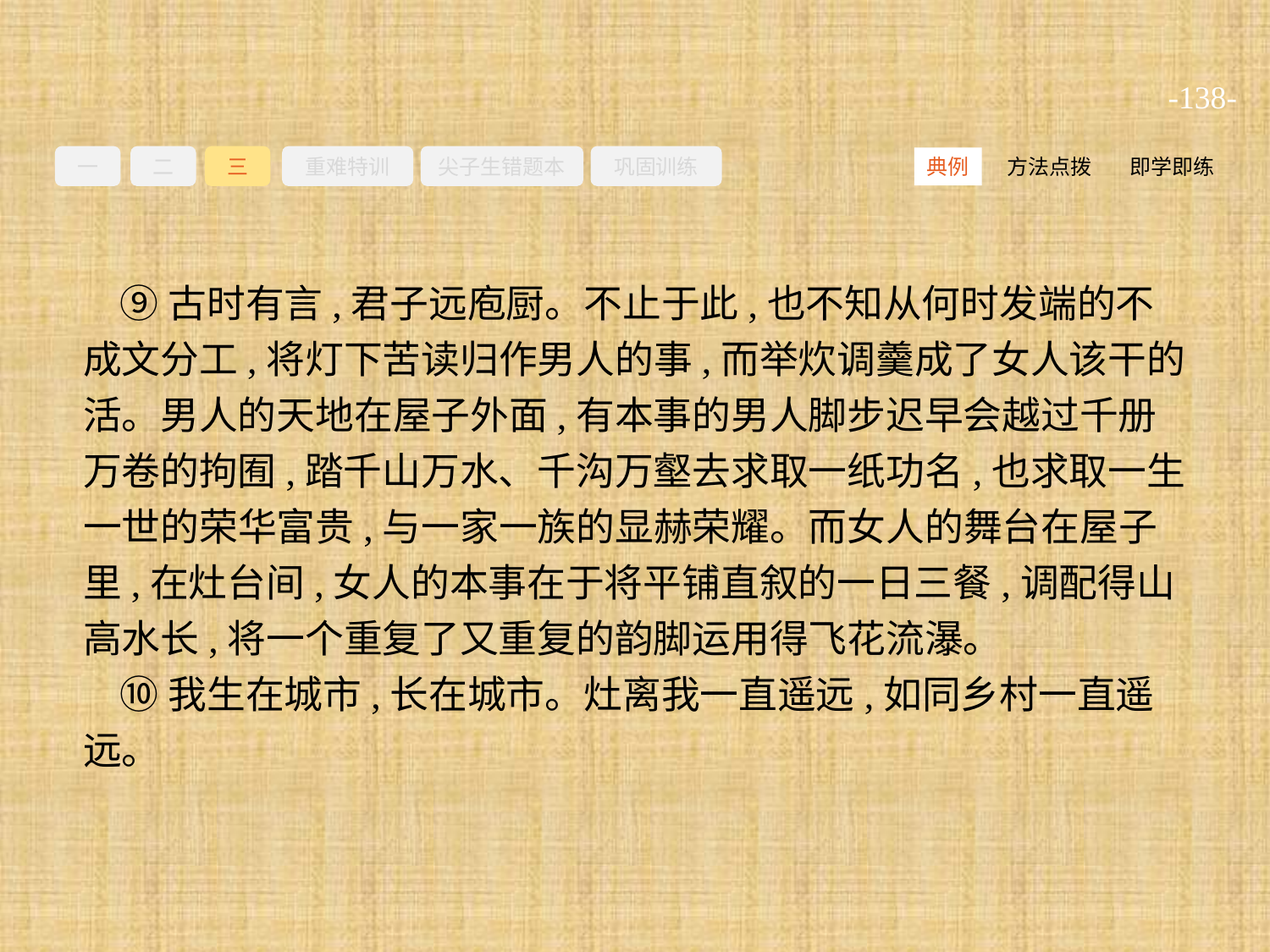

-138-
一
二
三
重难特训
尖子生错题本
巩固训练
方法点拨
即学即练
典例
⑨古时有言,君子远庖厨。不止于此,也不知从何时发端的不成文分工,将灯下苦读归作男人的事,而举炊调羹成了女人该干的活。男人的天地在屋子外面,有本事的男人脚步迟早会越过千册万卷的拘囿,踏千山万水、千沟万壑去求取一纸功名,也求取一生一世的荣华富贵,与一家一族的显赫荣耀。而女人的舞台在屋子里,在灶台间,女人的本事在于将平铺直叙的一日三餐,调配得山高水长,将一个重复了又重复的韵脚运用得飞花流瀑。
⑩我生在城市,长在城市。灶离我一直遥远,如同乡村一直遥远。